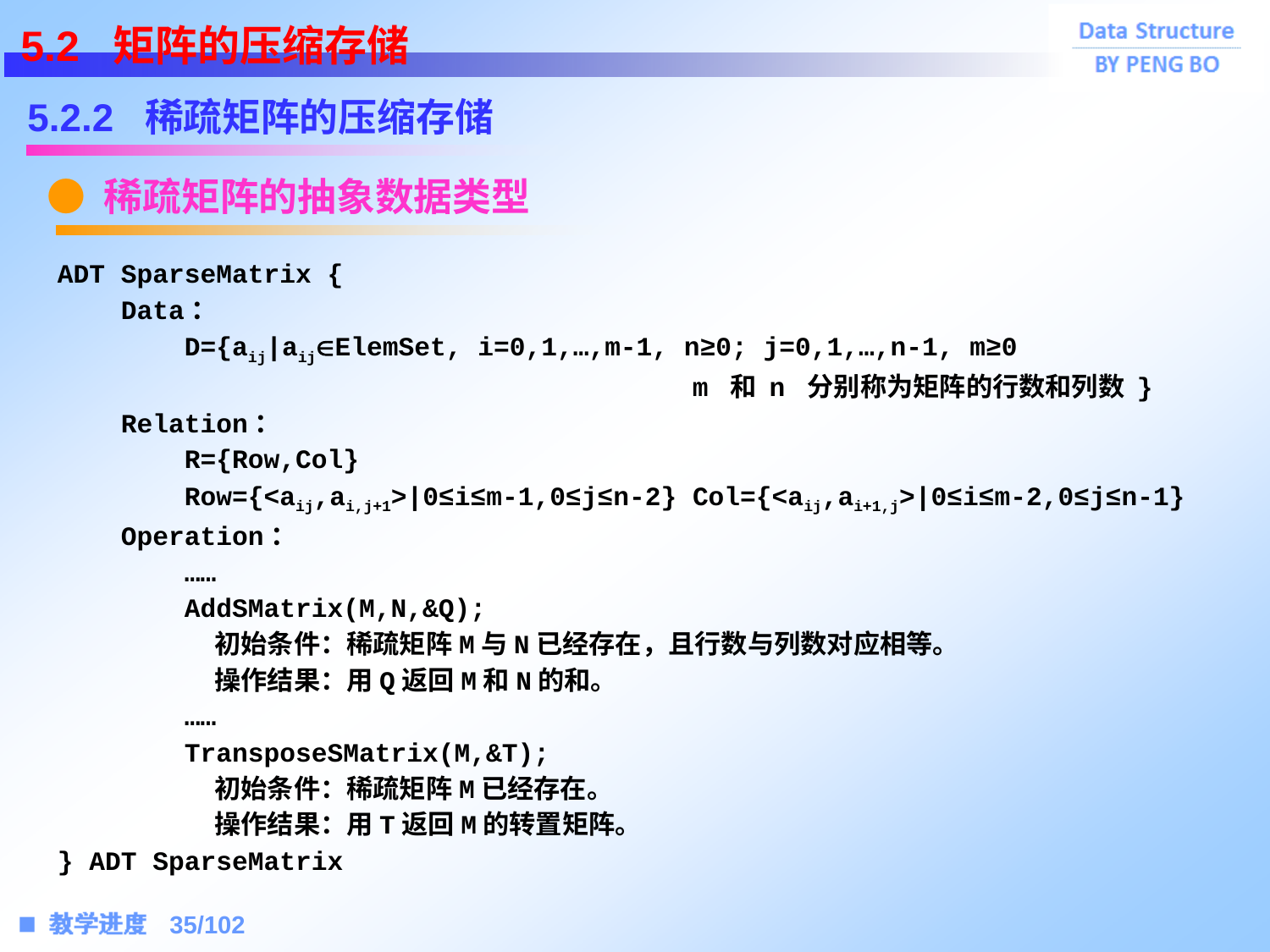

5.2  矩阵的压缩存储

5.2.2  稀疏矩阵的压缩存储

● 稀疏矩阵的抽象数据类型

ADT SparseMatrix {
    Data：
	D={aij|aij∈ElemSet, i=0,1,…,m-1, n≥0; j=0,1,…,n-1, m≥0
					m 和 n 分别称为矩阵的行数和列数 }
    Relation：
	R={Row,Col}
	Row={<aij,ai,j+1>|0≤i≤m-1,0≤j≤n-2} Col={<aij,ai+1,j>|0≤i≤m-2,0≤j≤n-1}
    Operation：
	……
	AddSMatrix(M,N,&Q);
	    初始条件：稀疏矩阵M与N已经存在，且行数与列数对应相等。
	    操作结果：用Q返回M和N的和。
	……
	TransposeSMatrix(M,&T);
	    初始条件：稀疏矩阵M已经存在。
	    操作结果：用T返回M的转置矩阵。
} ADT SparseMatrix